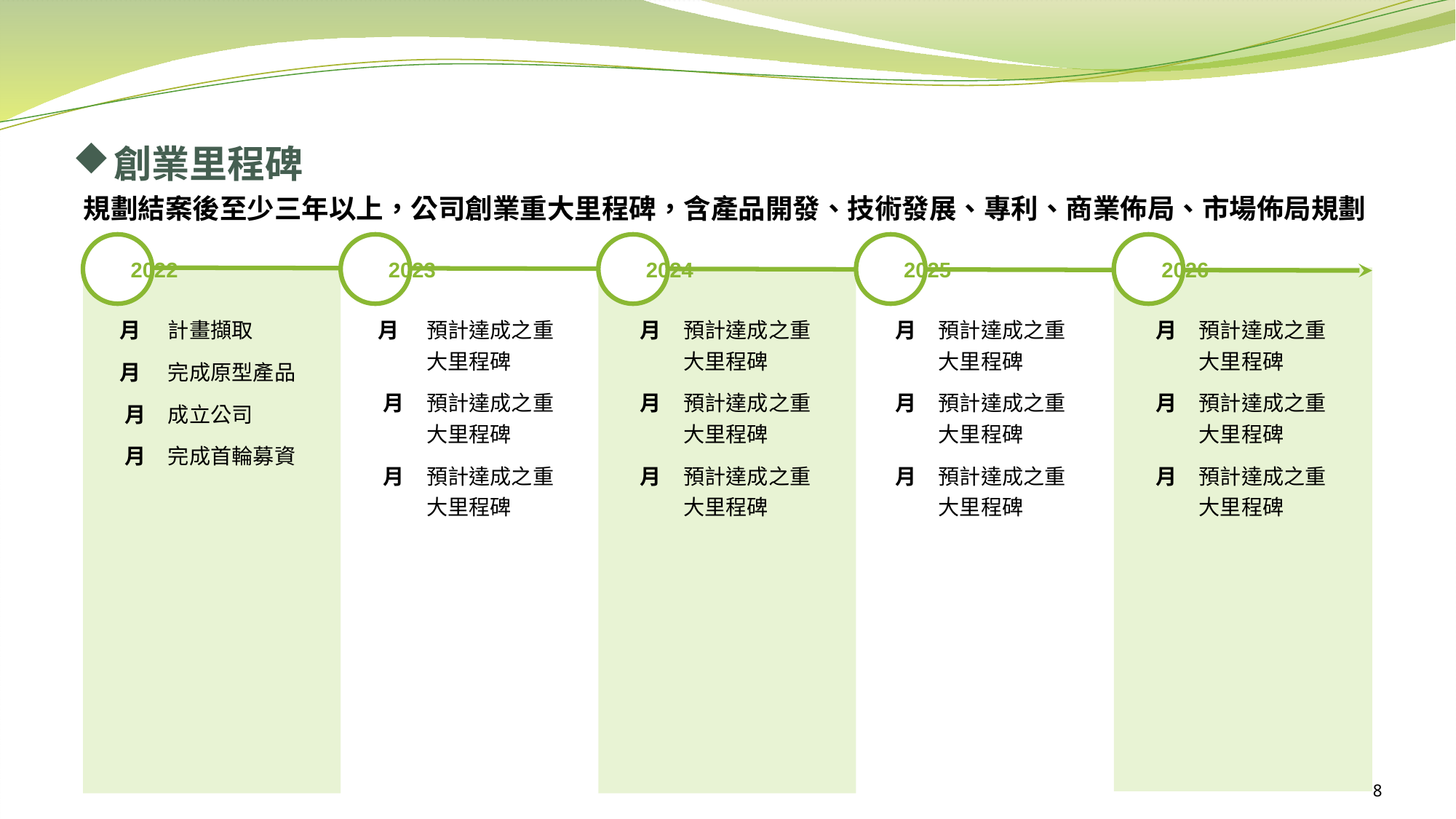

# 創業里程碑
規劃結案後至少三年以上，公司創業重大里程碑，含產品開發、技術發展、專利、商業佈局、市場佈局規劃
2022
2023
2024
2025
2026

| 月 | 計畫擷取 |
| --- | --- |
| 月 | 完成原型產品 |
| 月 | 成立公司 |
| 月 | 完成首輪募資 |
|  |  |
|  |  |
|  |  |
|  |  |
| 月 | 預計達成之重大里程碑 |
| --- | --- |
| 月 | 預計達成之重大里程碑 |
| 月 | 預計達成之重大里程碑 |
|  |  |
|  |  |
|  |  |
|  |  |
|  |  |
| 月 | 預計達成之重大里程碑 |
| --- | --- |
| 月 | 預計達成之重大里程碑 |
| 月 | 預計達成之重大里程碑 |
|  |  |
|  |  |
|  |  |
|  |  |
|  |  |
| 月 | 預計達成之重大里程碑 |
| --- | --- |
| 月 | 預計達成之重大里程碑 |
| 月 | 預計達成之重大里程碑 |
|  |  |
|  |  |
|  |  |
|  |  |
|  |  |
| 月 | 預計達成之重大里程碑 |
| --- | --- |
| 月 | 預計達成之重大里程碑 |
| 月 | 預計達成之重大里程碑 |
|  |  |
|  |  |
|  |  |
|  |  |
|  |  |
8